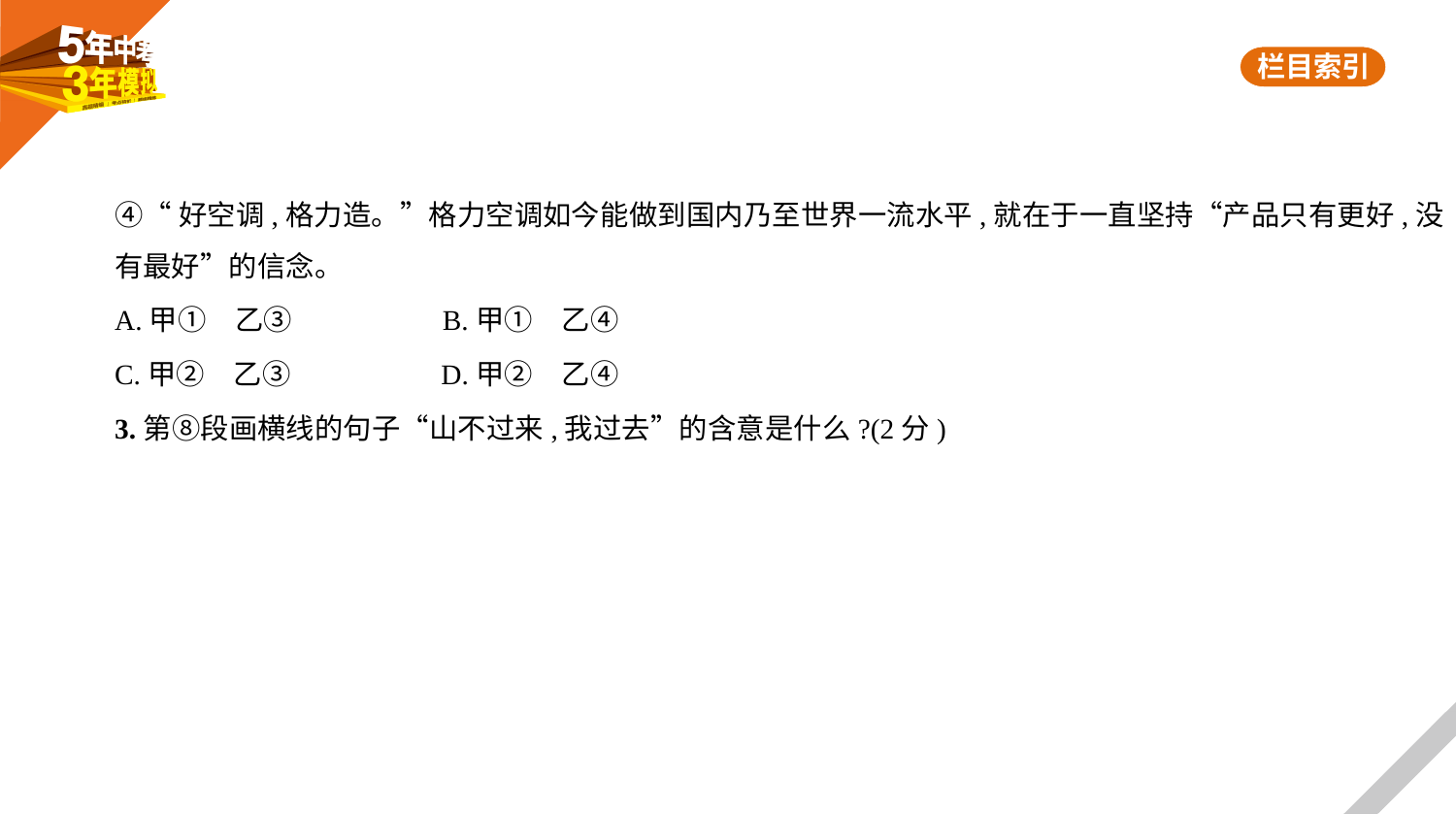

④“好空调,格力造。”格力空调如今能做到国内乃至世界一流水平,就在于一直坚持“产品只有更好,没
有最好”的信念。
A.甲①　乙③　　　　　B.甲①　乙④
C.甲②　乙③　　　　　D.甲②　乙④
3.第⑧段画横线的句子“山不过来,我过去”的含意是什么?(2分)